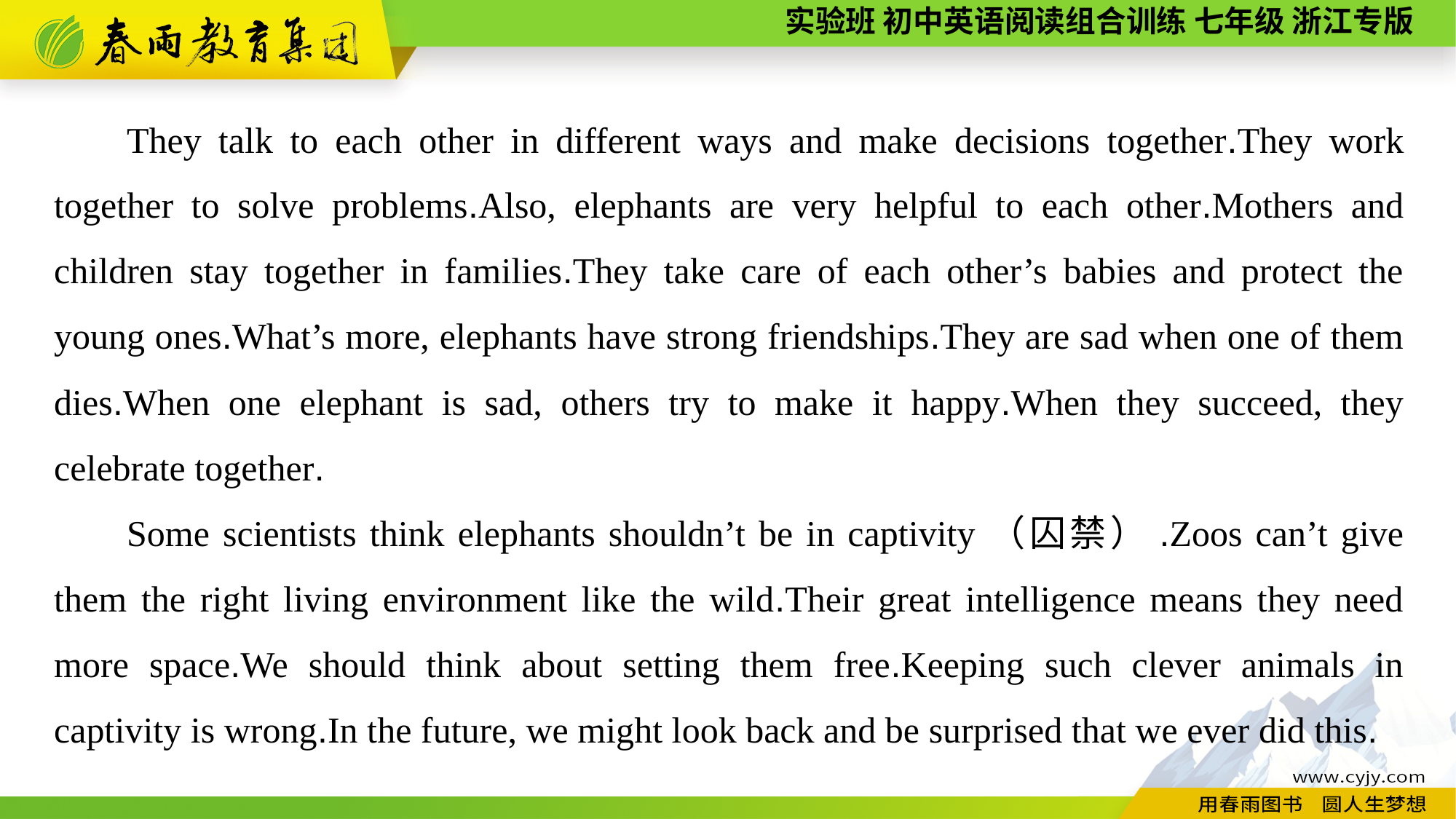

They talk to each other in different ways and make decisions together.They work together to solve problems.Also, elephants are very helpful to each other.Mothers and children stay together in families.They take care of each other’s babies and protect the young ones.What’s more, elephants have strong friendships.They are sad when one of them dies.When one elephant is sad, others try to make it happy.When they succeed, they celebrate together.
Some scientists think elephants shouldn’t be in captivity（囚禁）.Zoos can’t give them the right living environment like the wild.Their great intelligence means they need more space.We should think about setting them free.Keeping such clever animals in captivity is wrong.In the future, we might look back and be surprised that we ever did this.